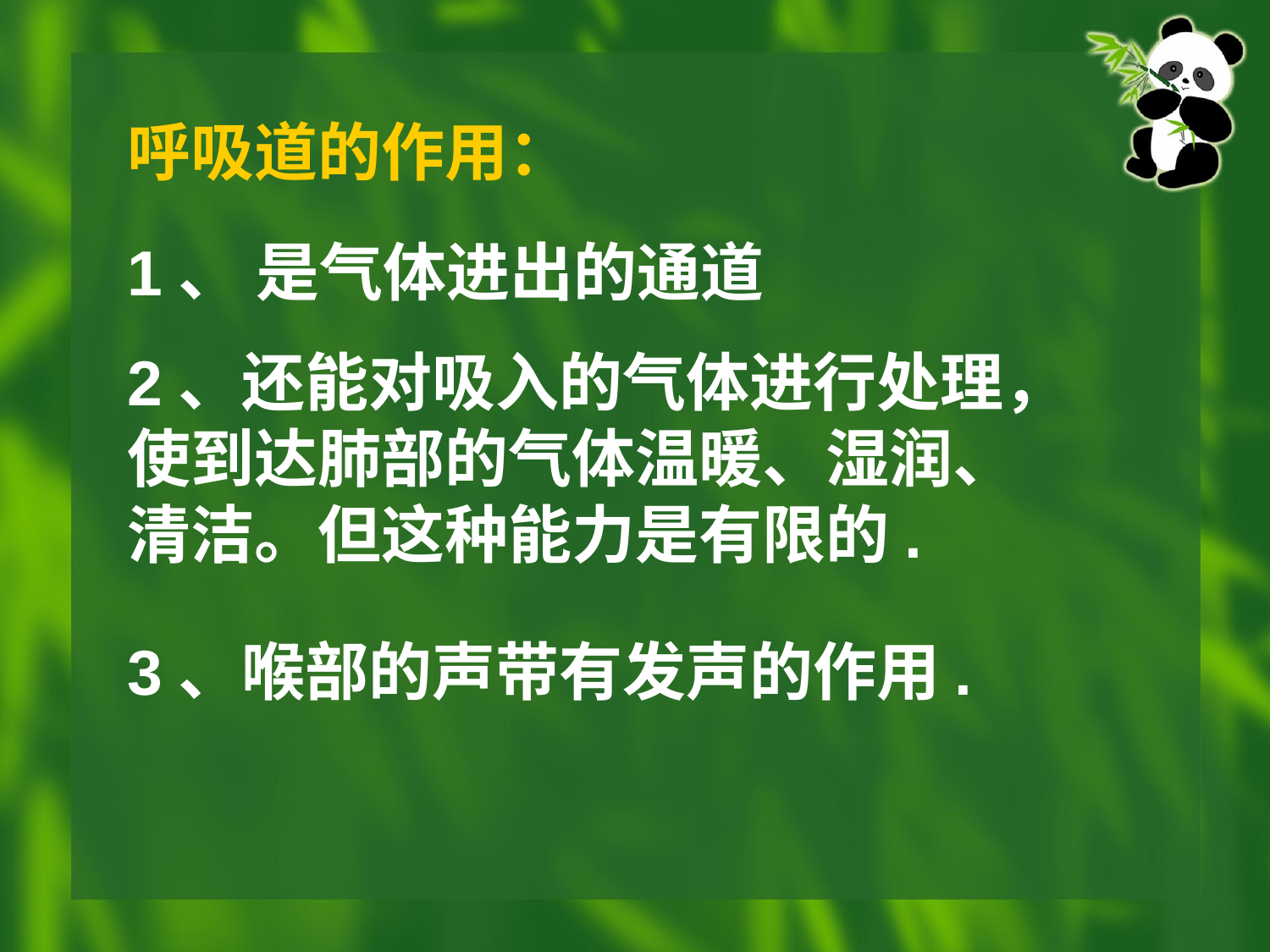

呼吸道的作用：
1、 是气体进出的通道
2、还能对吸入的气体进行处理，使到达肺部的气体温暖、湿润、清洁。但这种能力是有限的.
3、喉部的声带有发声的作用.